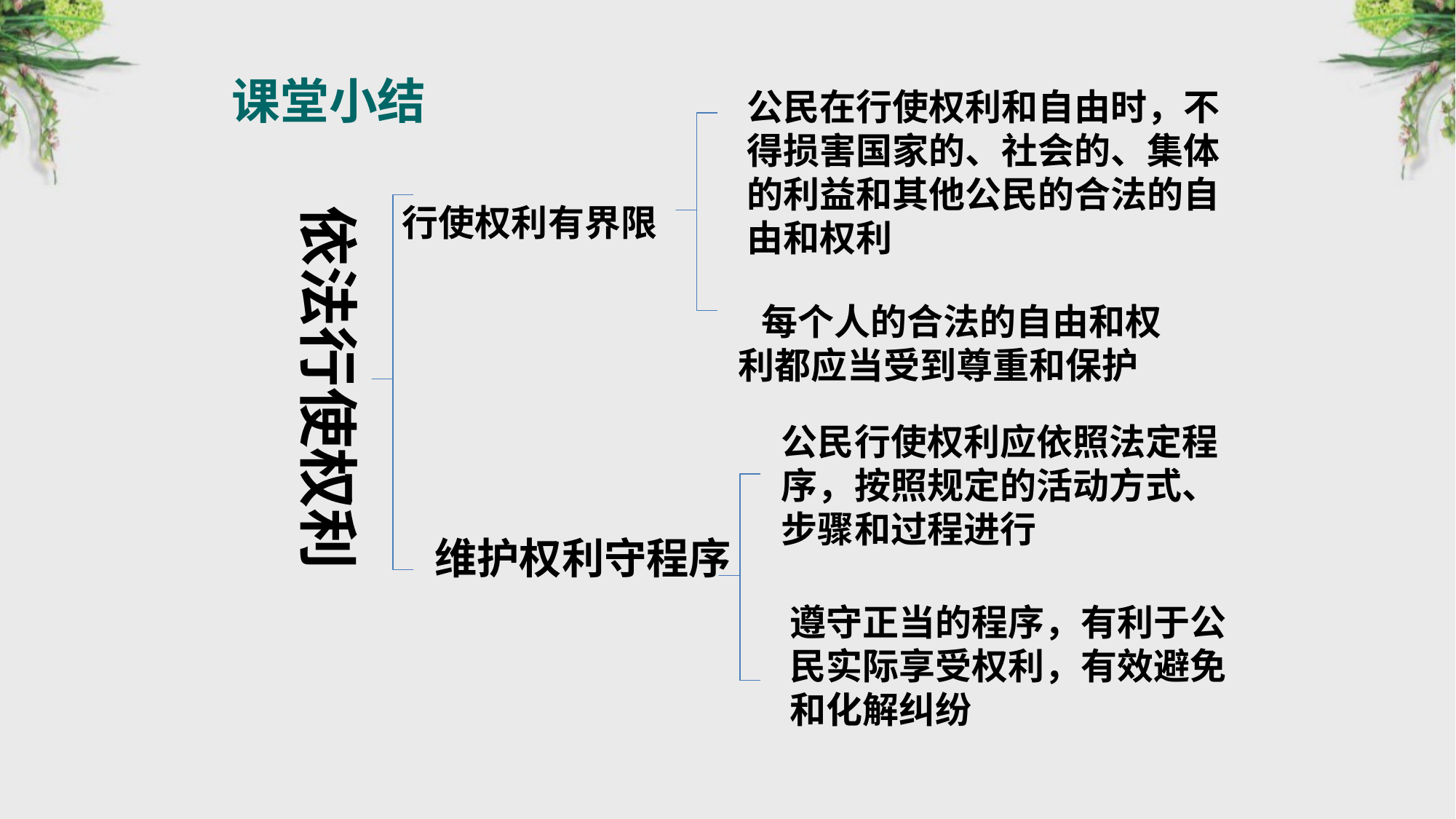

课堂小结
公民在行使权利和自由时，不得损害国家的、社会的、集体的利益和其他公民的合法的自由和权利

依法行使权利

行使权利有界限
  每个人的合法的自由和权利都应当受到尊重和保护
公民行使权利应依照法定程序，按照规定的活动方式、步骤和过程进行

维护权利守程序
遵守正当的程序，有利于公民实际享受权利，有效避免和化解纠纷